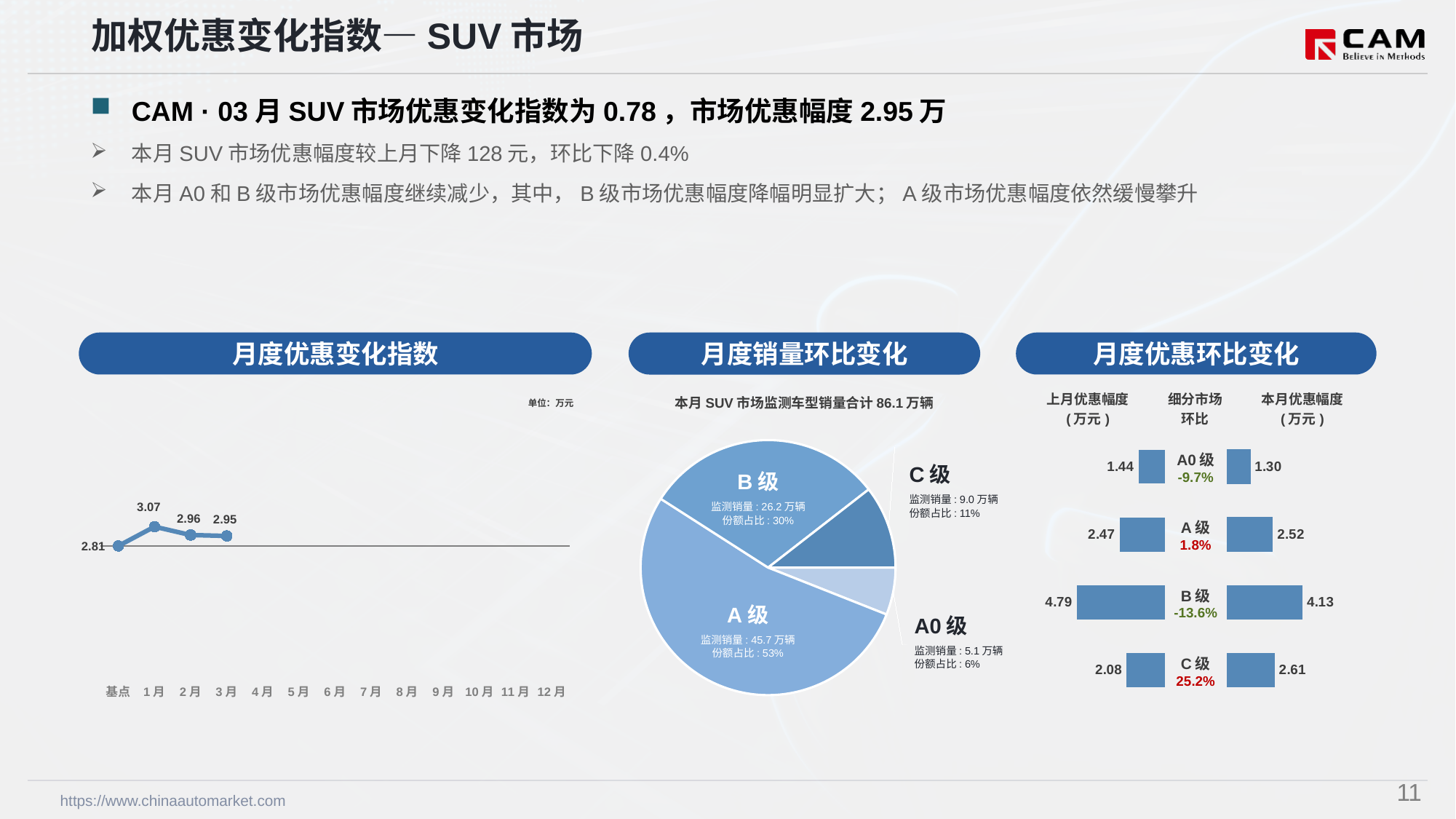

加权优惠变化指数—SUV市场
CAM · 03月SUV市场优惠变化指数为0.78，市场优惠幅度2.95万
本月SUV市场优惠幅度较上月下降128元，环比下降0.4%
本月A0和B级市场优惠幅度继续减少，其中，B级市场优惠幅度降幅明显扩大；A级市场优惠幅度依然缓慢攀升
月度优惠变化指数

月度优惠环比变化

月度销量环比变化

本月SUV市场监测车型销量合计86.1万辆

### Chart

| Category | 细分市场 |
|---|---|
| A0级 | 51661.0 |
| A级 | 457107.0 |
| B级 | 262078.0 |
| C级 | 90498.0 |
C级
监测销量: 9.0万辆
份额占比: 11%
B级
监测销量: 26.0万辆
份额占比: 34%
B级
监测销量: 26.2万辆
份额占比: 30%
A级
监测销量: 38.8万辆
份额占比: 50%
A级
监测销量: 45.7万辆
份额占比: 53%
A0级
监测销量: 5.1万辆
份额占比: 6%

### Chart

| Category | Y2024 |
|---|---|
| 基点 | 0.0 |
| 1月 | 1.5 |
| 2月 | 0.85 |
| 3月 | 0.78 |
| 4月 | None |
| 5月 | None |
| 6月 | None |
| 7月 | None |
| 8月 | None |
| 9月 | None |
| 10月 | None |
| 11月 | None |
| 12月 | None |
| 上月优惠幅度 (万元) | 细分市场 环比 | 本月优惠幅度 (万元) |
| --- | --- | --- |
单位：万元
| A0级 -9.7% |
| --- |
| A级 1.8% |
| B级 -13.6% |
| C级 25.2% |

### Chart

| Category | 优惠幅度 |
|---|---|
| A0 | 1.44 |
| A | 2.47 |
| B | 4.79 |
| C | 2.08 |

### Chart

| Category | 优惠幅度 |
|---|---|
| A0 | 1.3 |
| A | 2.52 |
| B | 4.13 |
| C | 2.61 |
11